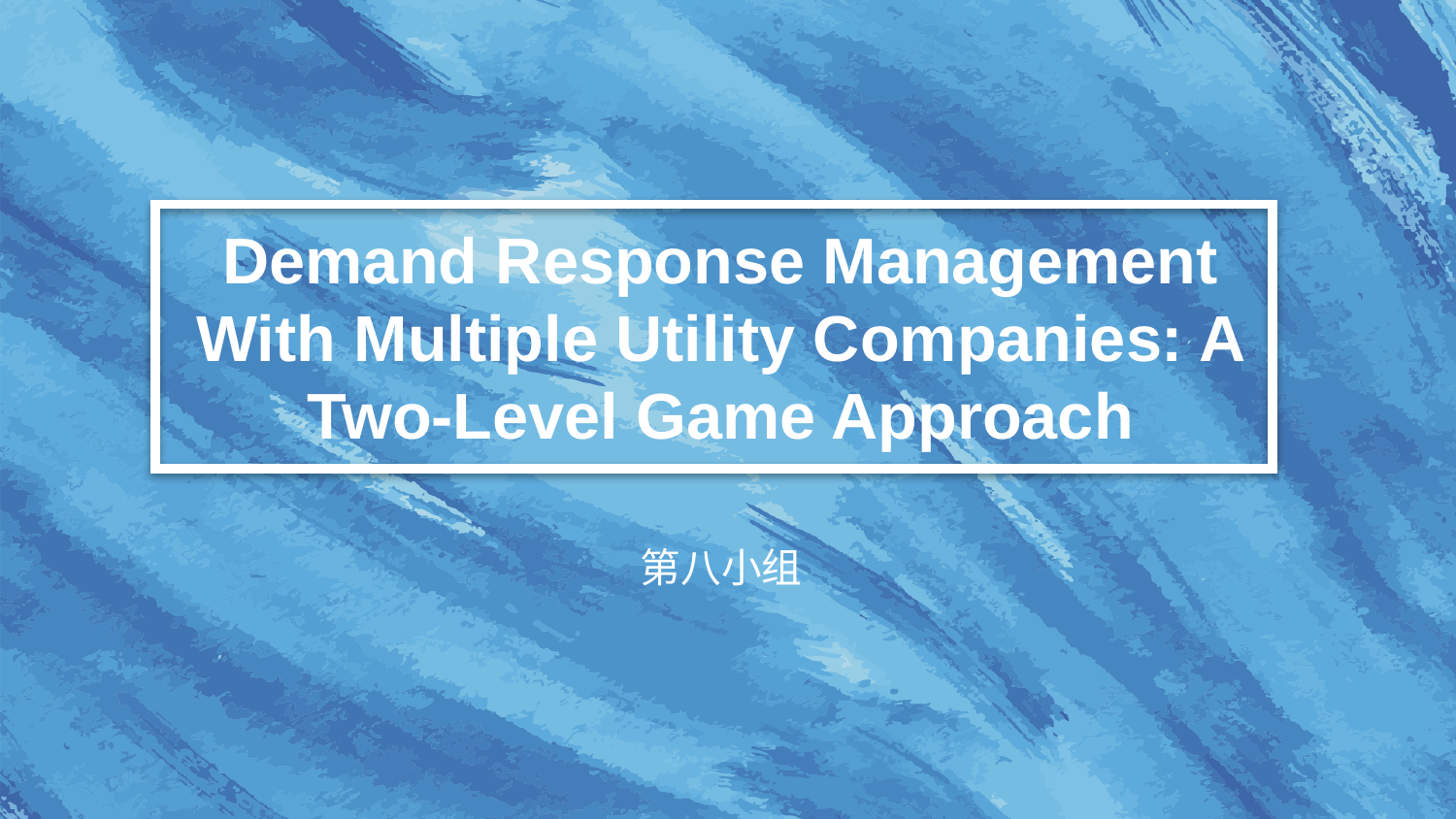

Demand Response Management With Multiple Utility Companies: A Two-Level Game Approach
第八小组